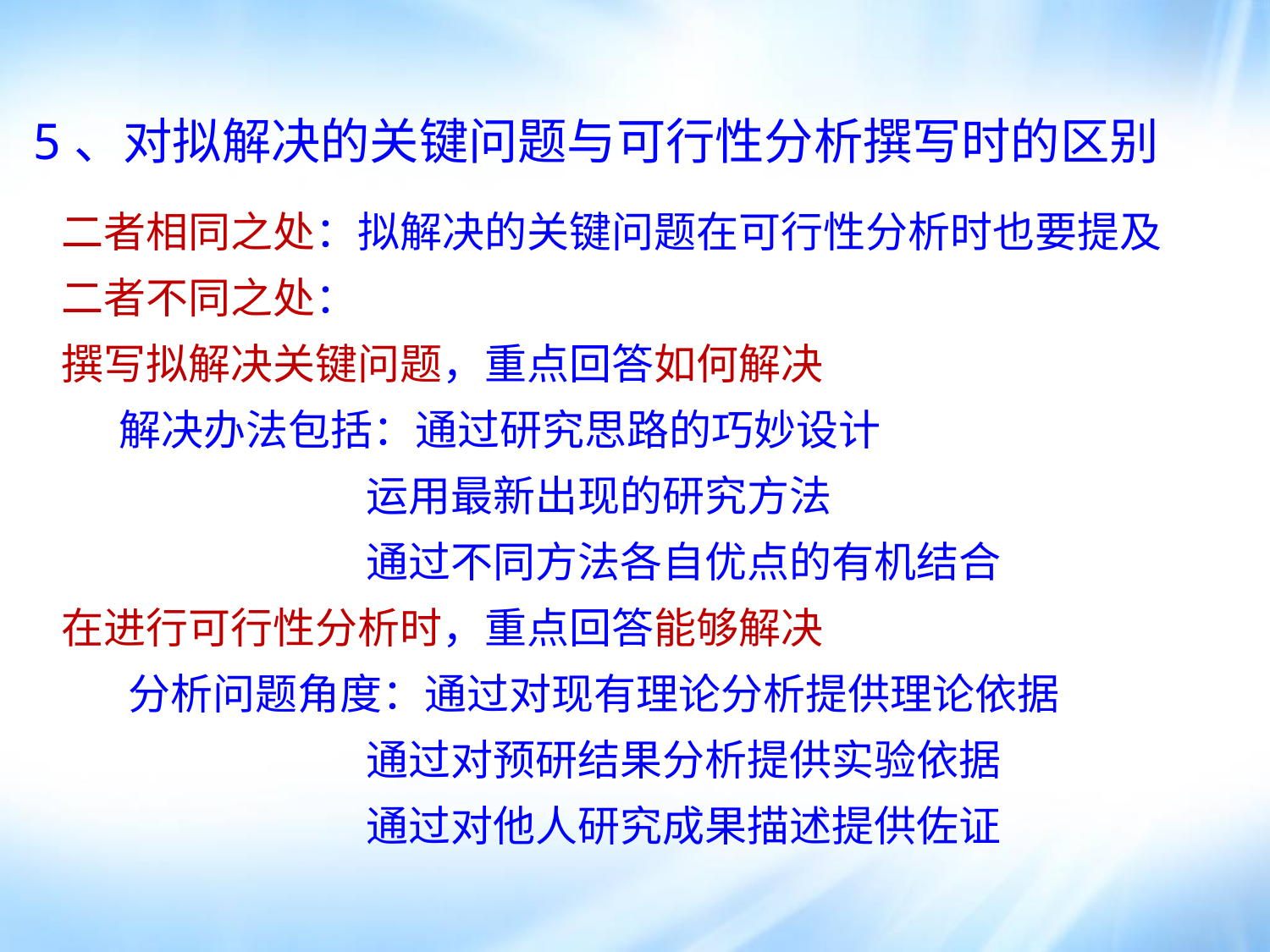

5、对拟解决的关键问题与可行性分析撰写时的区别
  二者相同之处：拟解决的关键问题在可行性分析时也要提及
  二者不同之处：
  撰写拟解决关键问题，重点回答如何解决
        解决办法包括：通过研究思路的巧妙设计
                                  运用最新出现的研究方法
                                  通过不同方法各自优点的有机结合
  在进行可行性分析时，重点回答能够解决
         分析问题角度：通过对现有理论分析提供理论依据
                                  通过对预研结果分析提供实验依据
                                  通过对他人研究成果描述提供佐证